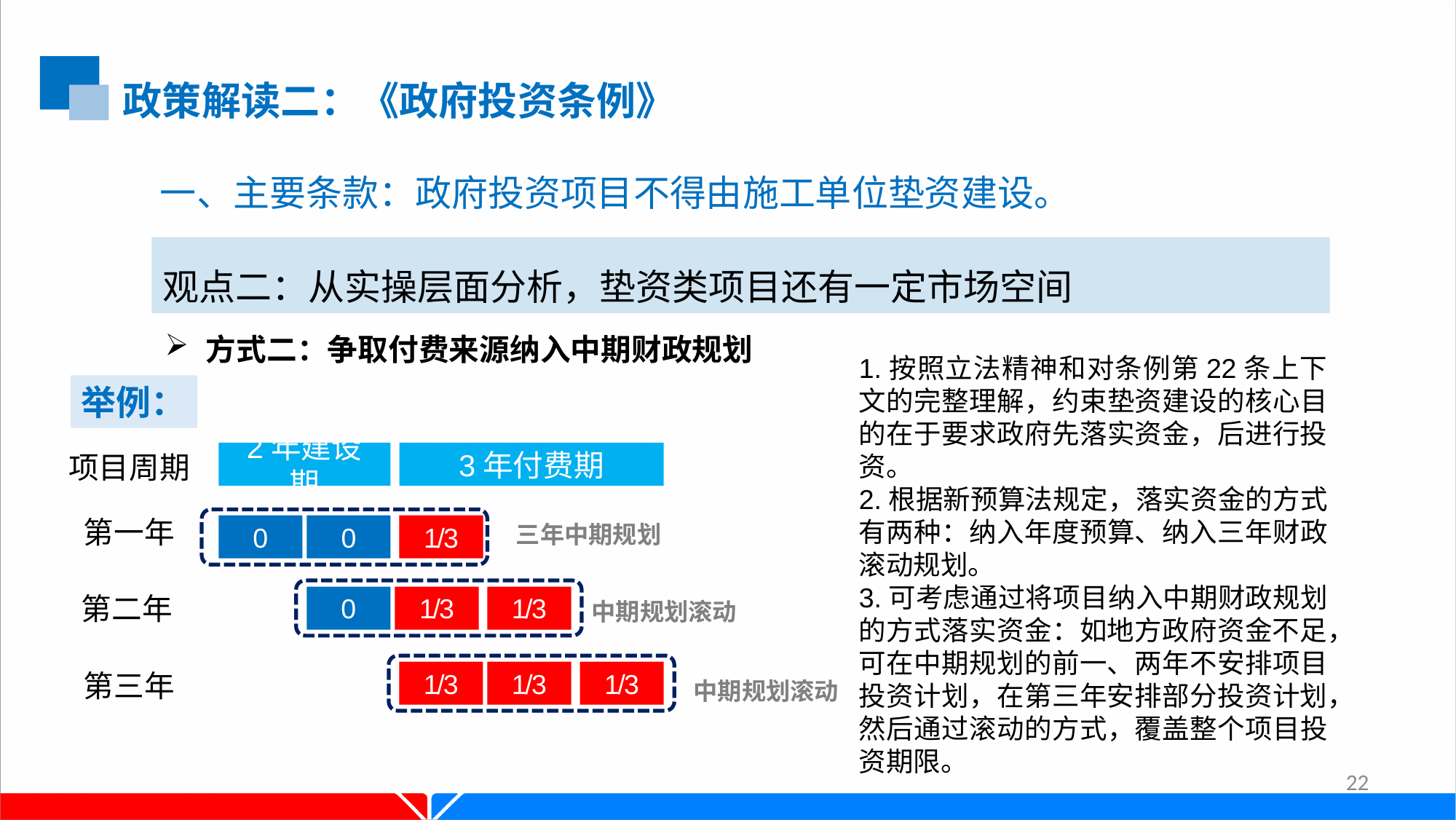

政策解读二：《政府投资条例》

一、主要条款：政府投资项目不得由施工单位垫资建设。
观点二：从实操层面分析，垫资类项目还有一定市场空间
方式二：争取付费来源纳入中期财政规划
1.按照立法精神和对条例第22条上下文的完整理解，约束垫资建设的核心目的在于要求政府先落实资金，后进行投资。
2.根据新预算法规定，落实资金的方式有两种：纳入年度预算、纳入三年财政滚动规划。
3.可考虑通过将项目纳入中期财政规划的方式落实资金：如地方政府资金不足，可在中期规划的前一、两年不安排项目投资计划，在第三年安排部分投资计划，然后通过滚动的方式，覆盖整个项目投资期限。
举例：
项目周期
2年建设期
3年付费期
第一年

三年中期规划
0
0
1/3

第二年
0
1/3
1/3
中期规划滚动

第三年
1/3
1/3
1/3
中期规划滚动
22